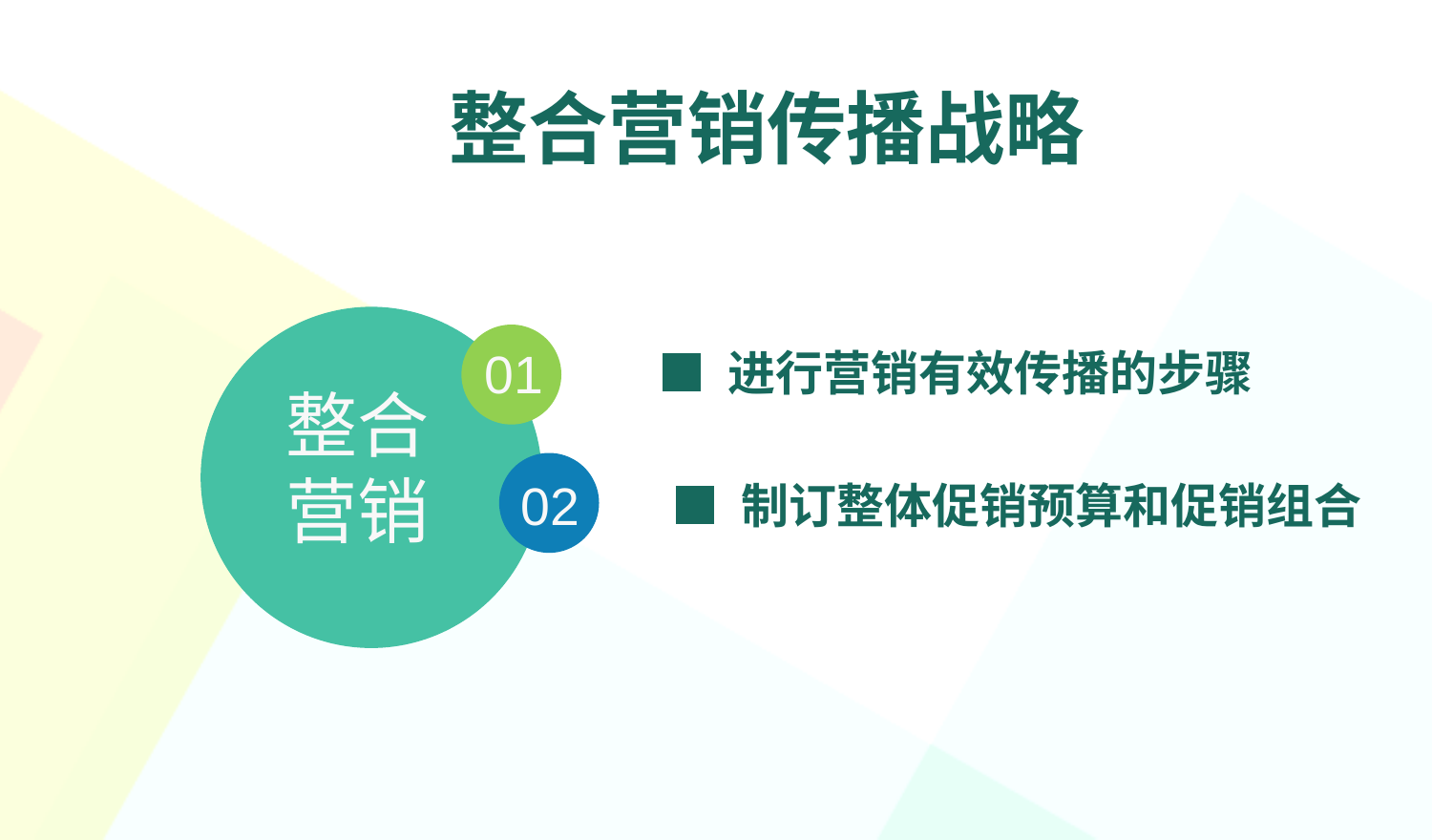

整合营销传播战略

01
■ 进行营销有效传播的步骤
整合
营销

02
■ 制订整体促销预算和促销组合